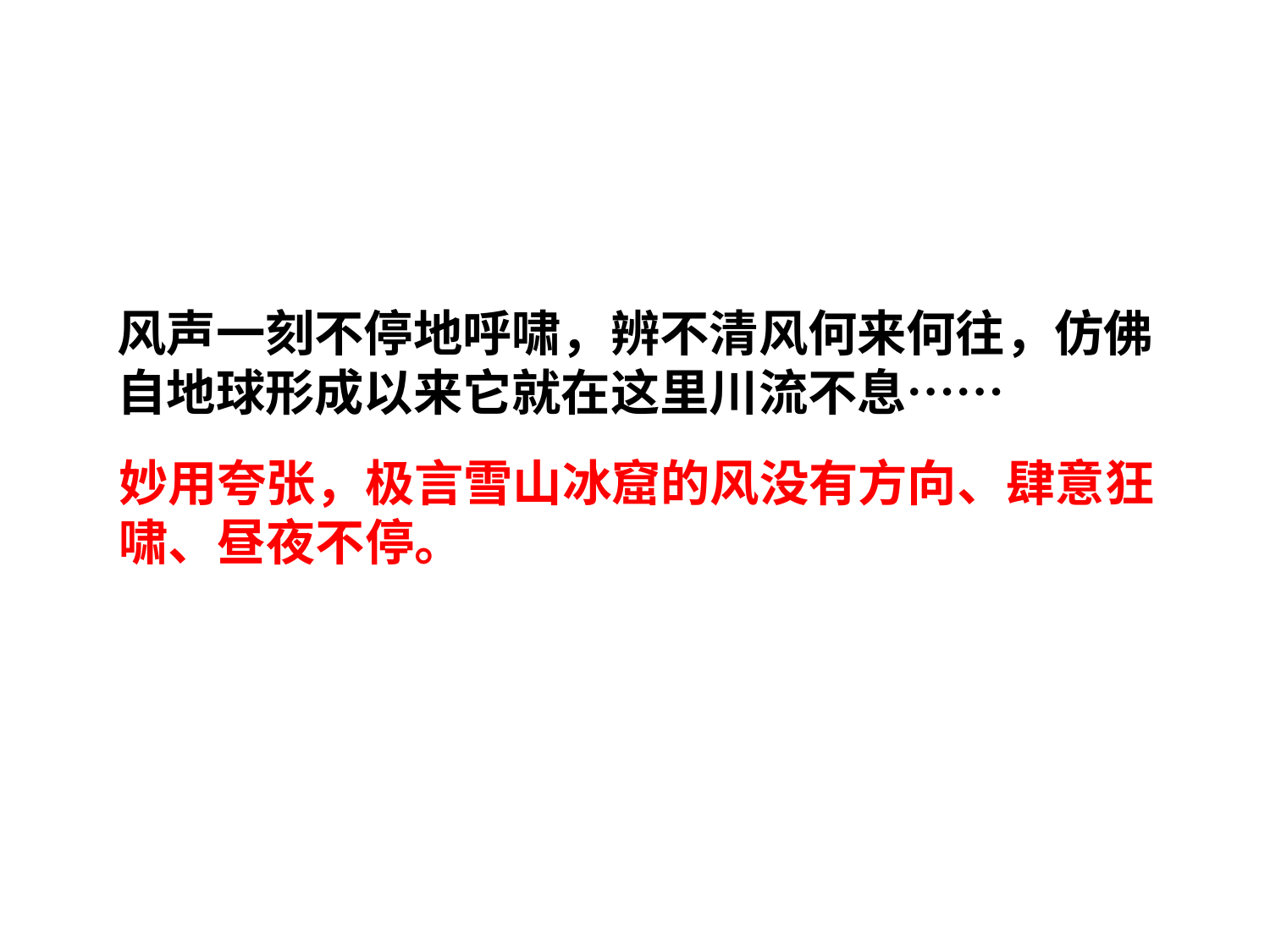

风声一刻不停地呼啸，辨不清风何来何往，仿佛自地球形成以来它就在这里川流不息……
妙用夸张，极言雪山冰窟的风没有方向、肆意狂啸、昼夜不停。